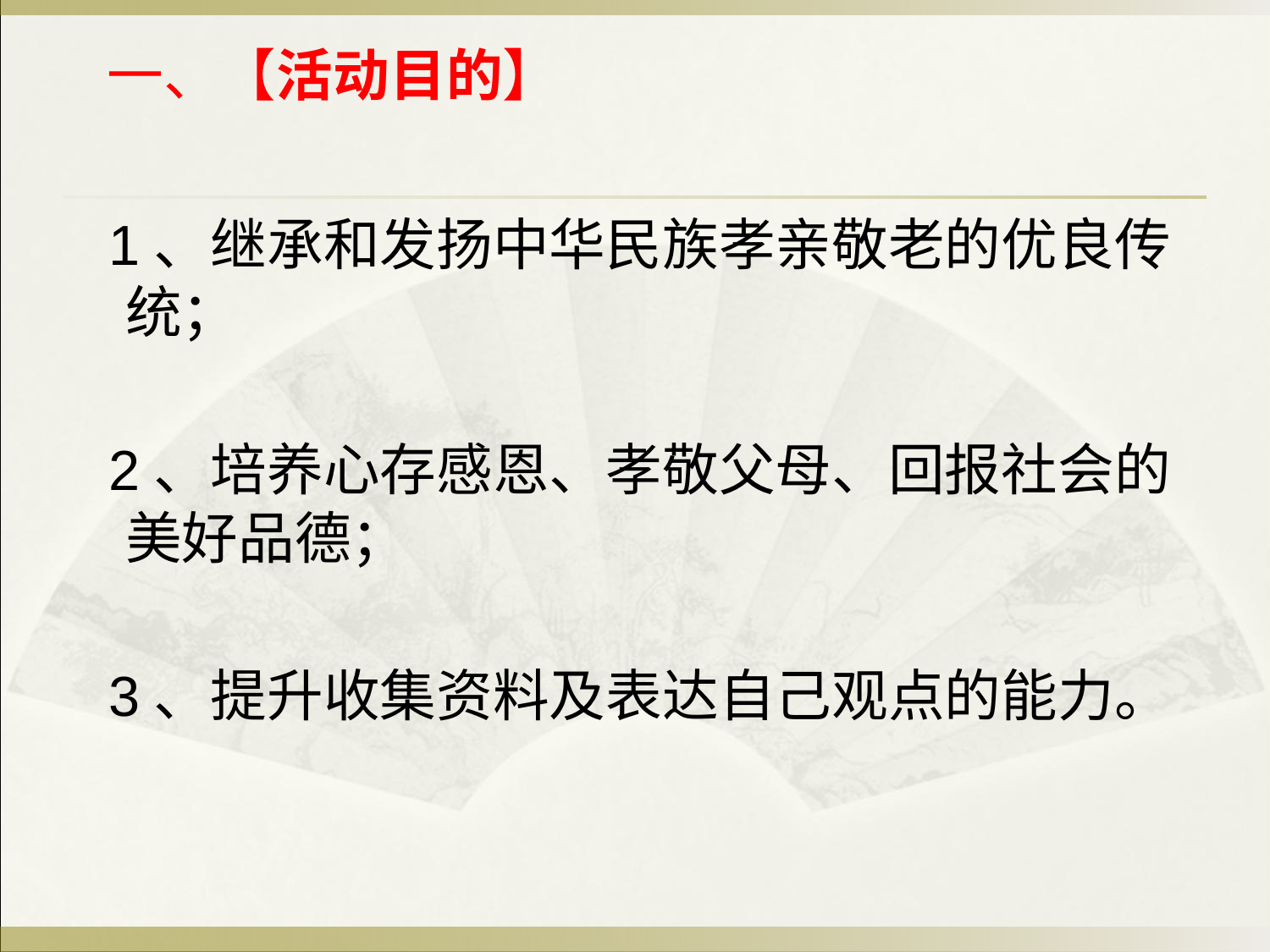

一、【活动目的】

  1、继承和发扬中华民族孝亲敬老的优良传统；

  2、培养心存感恩、孝敬父母、回报社会的美好品德；

  3、提升收集资料及表达自己观点的能力。

#